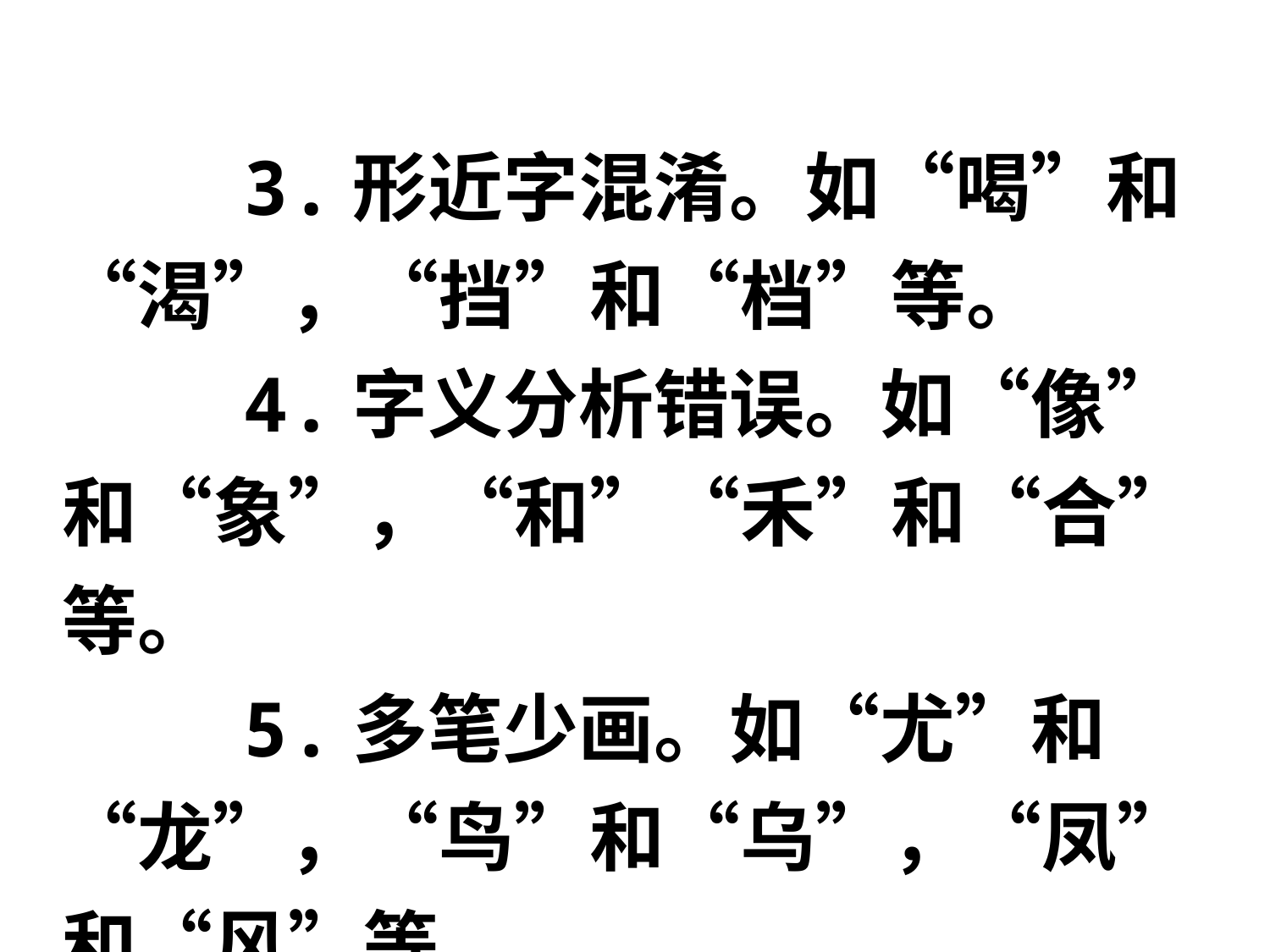

3.形近字混淆。如“喝”和“渴”，“挡”和“档”等。
    4.字义分析错误。如“像”和“象”，“和”“禾”和“合”等。
    5.多笔少画。如“尤”和“龙”，“鸟”和“乌”，“凤”和“风”等。
    6.有关部门监管不力，治理缺乏力度。